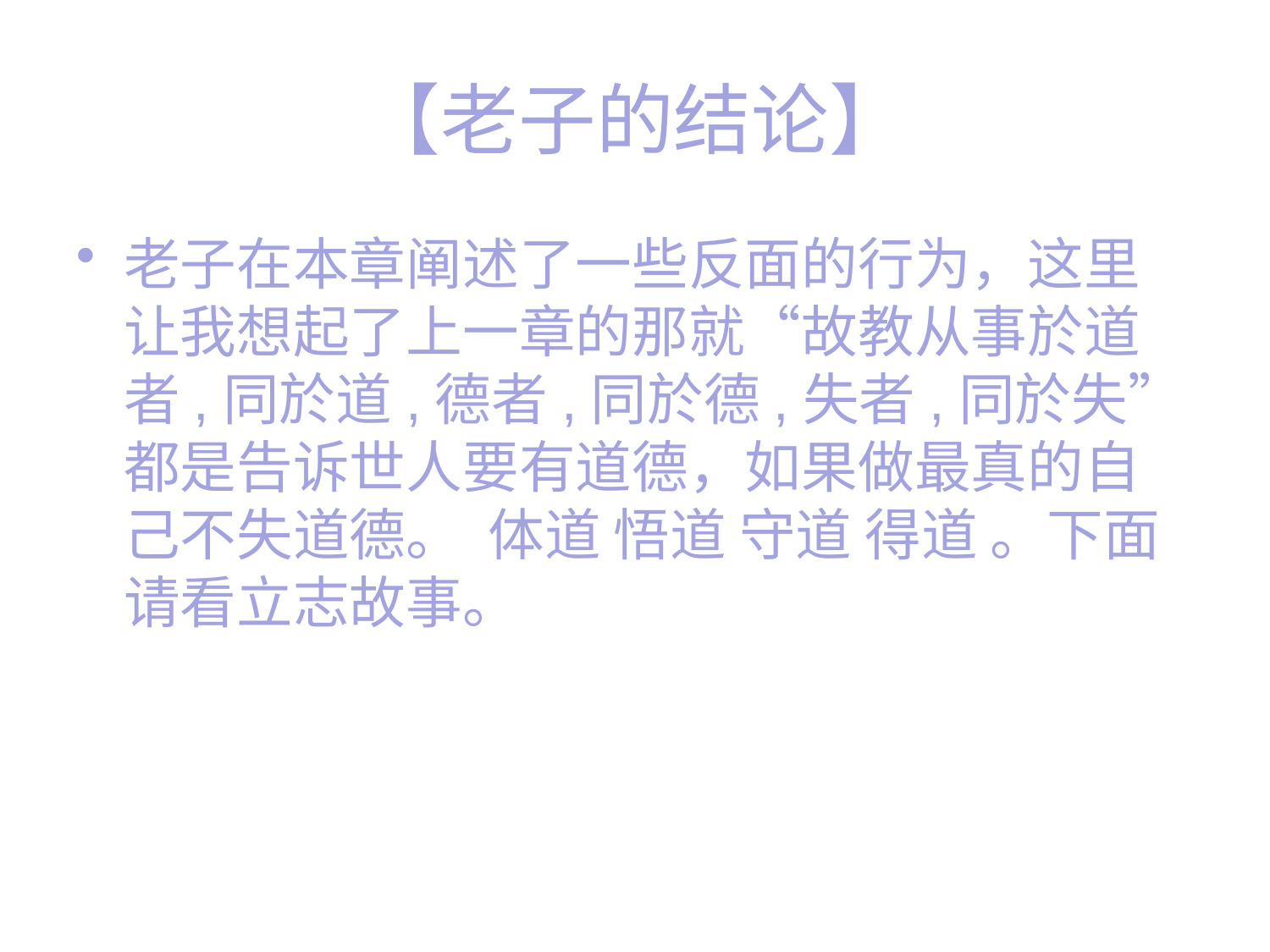

# 【老子的结论】
老子在本章阐述了一些反面的行为，这里让我想起了上一章的那就“故教从事於道者,同於道,德者,同於德,失者,同於失”都是告诉世人要有道德，如果做最真的自己不失道德。  体道 悟道 守道 得道 。下面请看立志故事。